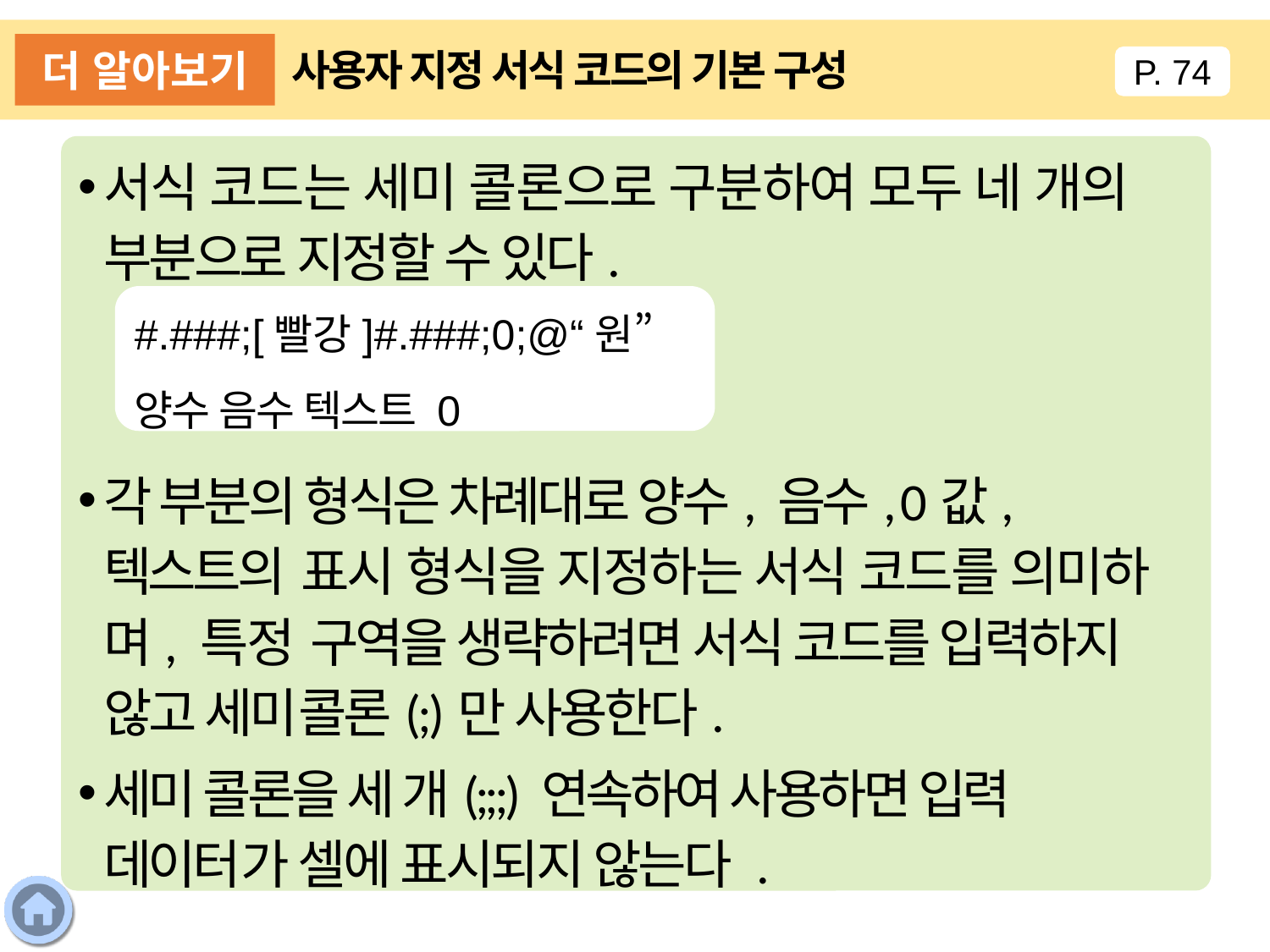

더 알아보기
사용자 지정 서식 코드의 기본 구성
P. 74
서식 코드는 세미 콜론으로 구분하여 모두 네 개의 부분으로 지정할 수 있다.

각 부분의 형식은 차례대로 양수, 음수, 0값, 텍스트의 표시 형식을 지정하는 서식 코드를 의미하 며, 특정 구역을 생략하려면 서식 코드를 입력하지 않고 세미콜론(;)만 사용한다.
세미 콜론을 세 개(;;;) 연속하여 사용하면 입력 데이터가 셀에 표시되지 않는다 .
#.###;[빨강]#.###;0;@“원”
양수 음수 텍스트 0